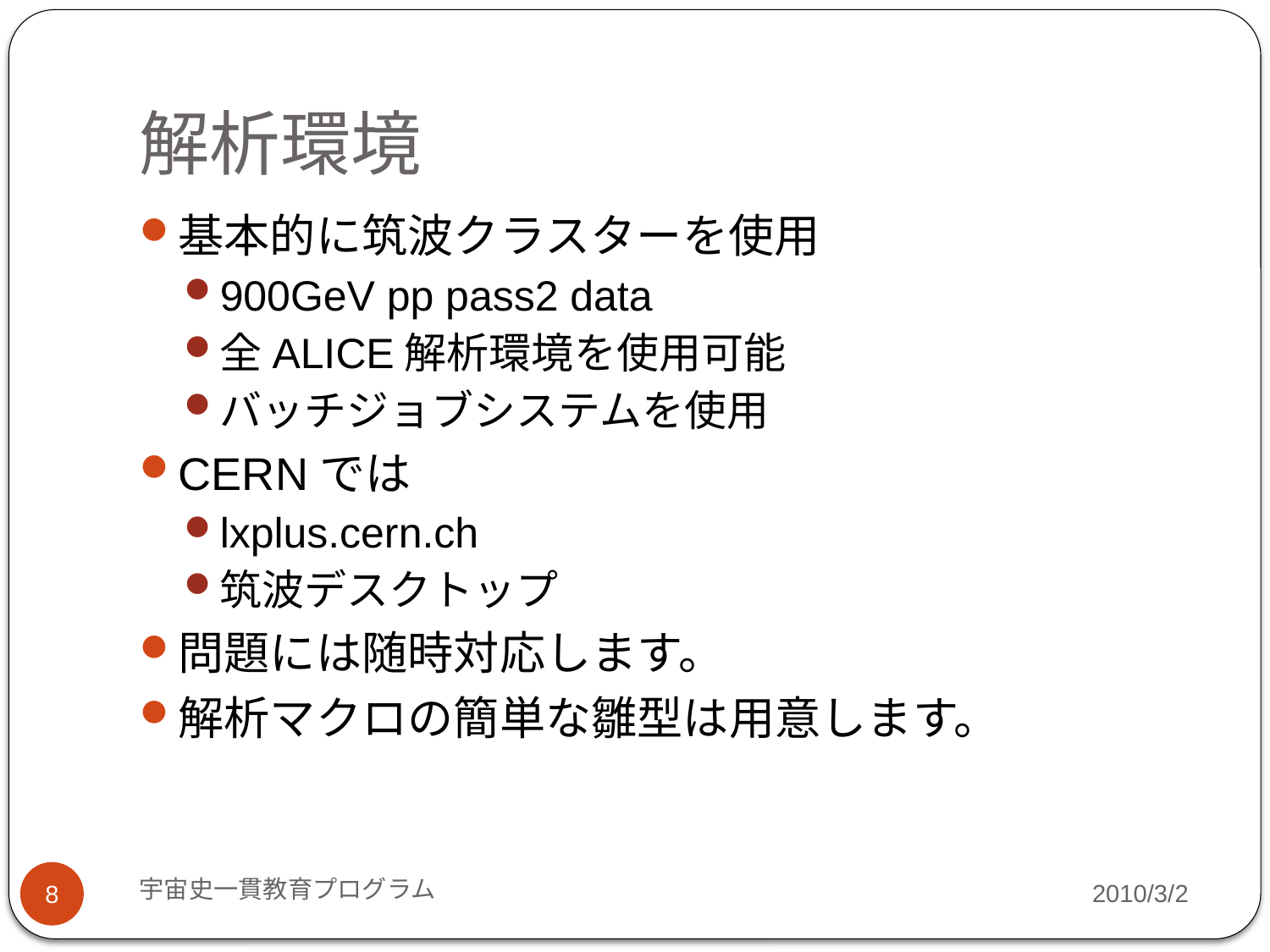

# 解析環境
基本的に筑波クラスターを使用
900GeV pp pass2 data
全ALICE解析環境を使用可能
バッチジョブシステムを使用
CERNでは
lxplus.cern.ch
筑波デスクトップ
問題には随時対応します。
解析マクロの簡単な雛型は用意します。

宇宙史一貫教育プログラム
2010/3/2
8